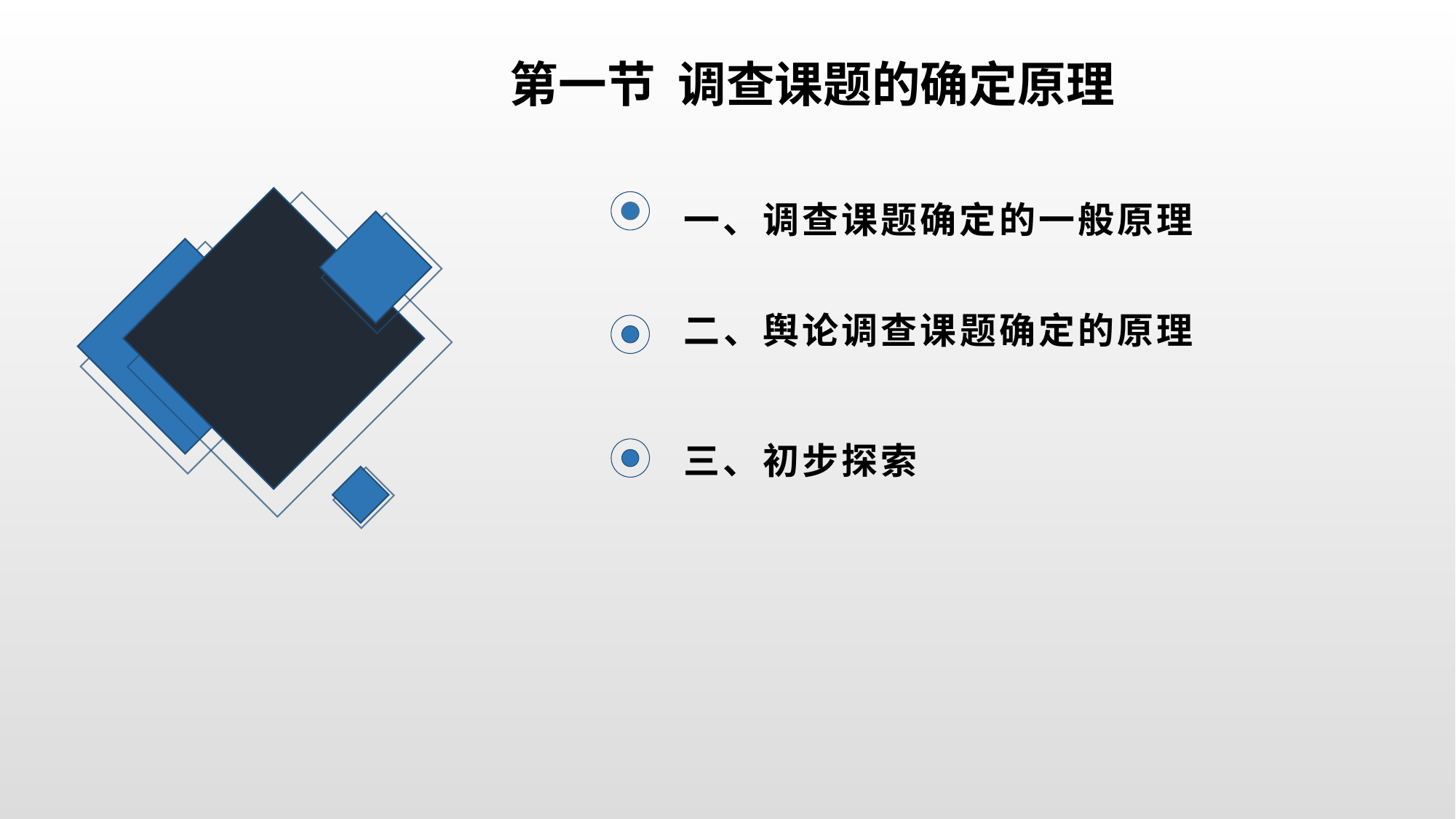

第一节  调查课题的确定原理

一、调查课题确定的一般原理
二、舆论调查课题确定的原理

三、初步探索